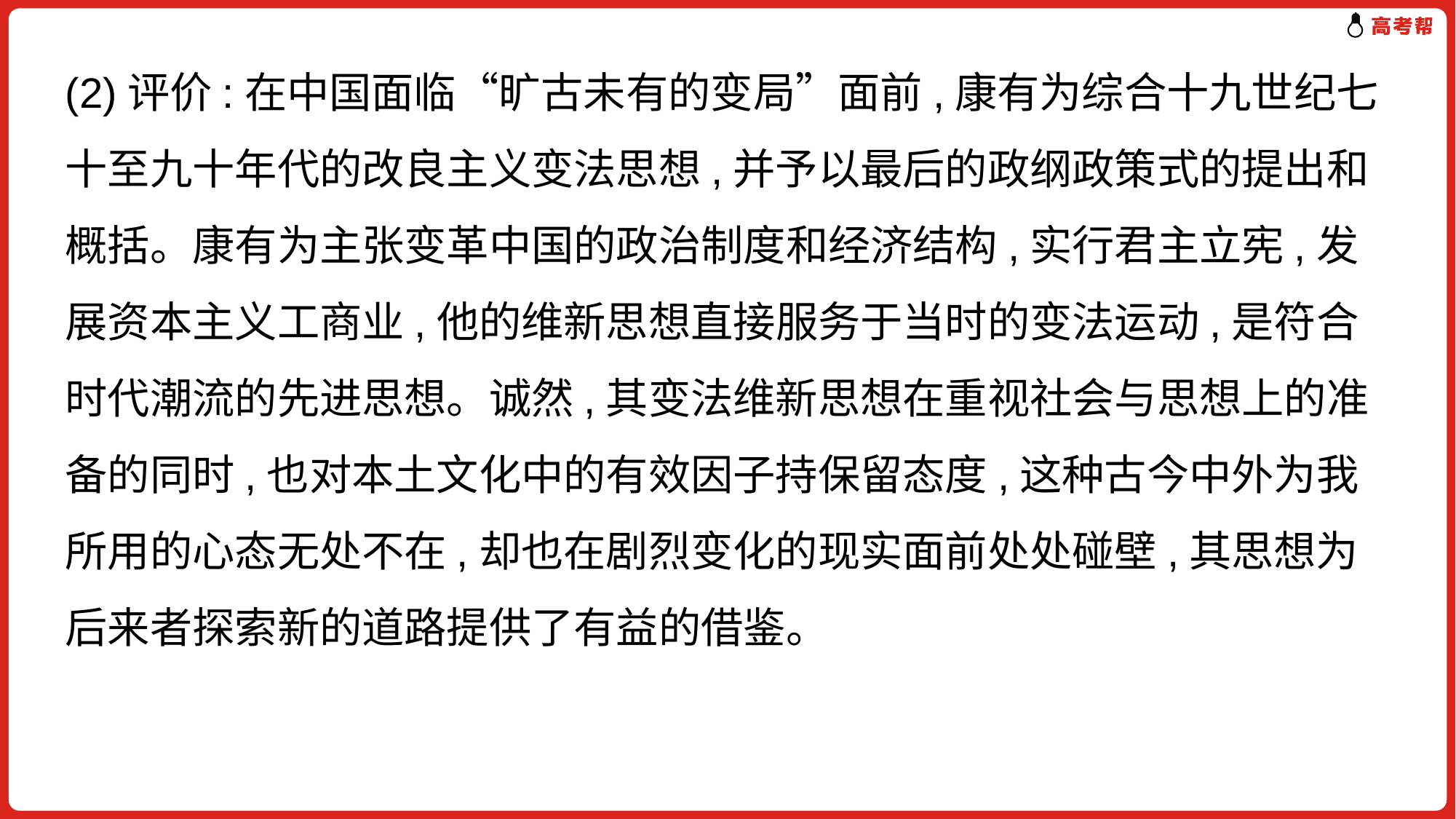

(2)评价:在中国面临“旷古未有的变局”面前,康有为综合十九世纪七十至九十年代的改良主义变法思想,并予以最后的政纲政策式的提出和概括。康有为主张变革中国的政治制度和经济结构,实行君主立宪,发展资本主义工商业,他的维新思想直接服务于当时的变法运动,是符合时代潮流的先进思想。诚然,其变法维新思想在重视社会与思想上的准备的同时,也对本土文化中的有效因子持保留态度,这种古今中外为我所用的心态无处不在,却也在剧烈变化的现实面前处处碰壁,其思想为后来者探索新的道路提供了有益的借鉴。